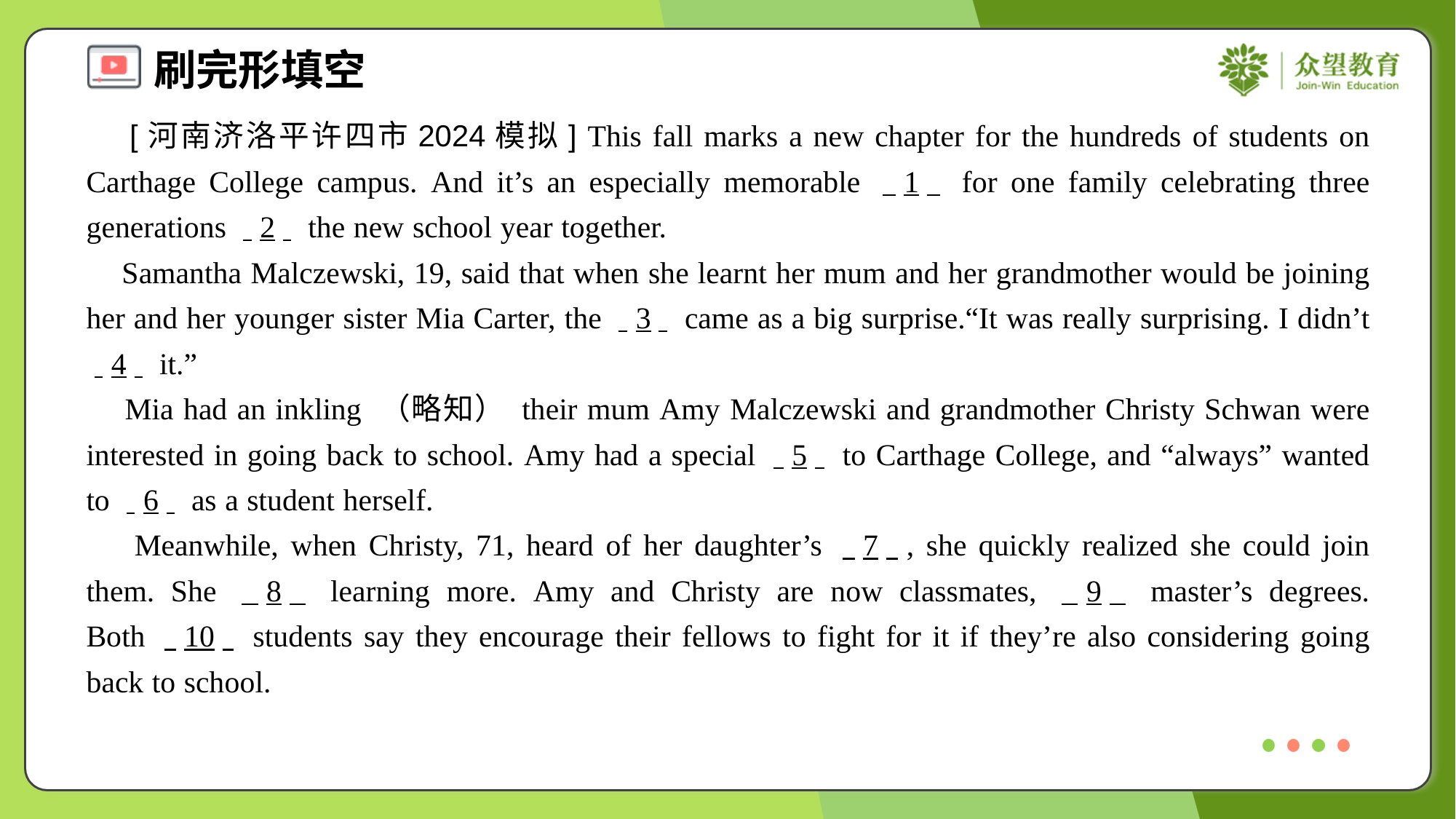

[河南济洛平许四市2024模拟] This fall marks a new chapter for the hundreds of students on Carthage College campus. And it’s an especially memorable . .1. . for one family celebrating three generations . .2. . the new school year together.
    Samantha Malczewski, 19, said that when she learnt her mum and her grandmother would be joining her and her younger sister Mia Carter, the . .3. . came as a big surprise.“It was really surprising. I didn’t . .4. . it.”
    Mia had an inkling （略知） their mum Amy Malczewski and grandmother Christy Schwan were interested in going back to school. Amy had a special . .5. . to Carthage College, and “always” wanted to . .6. . as a student herself.
    Meanwhile, when Christy, 71, heard of her daughter’s . .7. ., she quickly realized she could join them. She . .8. . learning more. Amy and Christy are now classmates, . .9. . master’s degrees. Both . .10. . students say they encourage their fellows to fight for it if they’re also considering going back to school.